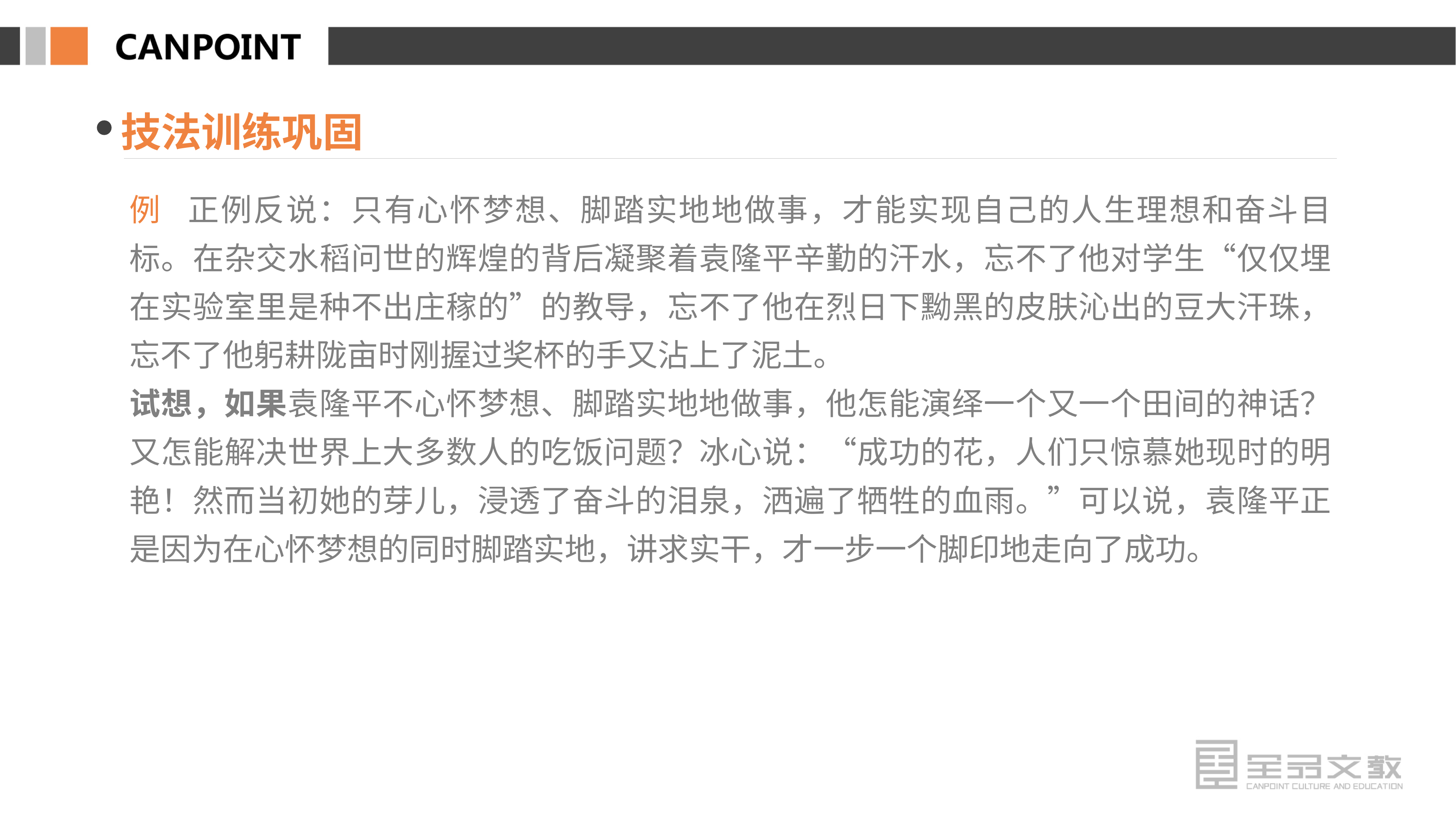

技法训练巩固

例   正例反说：只有心怀梦想、脚踏实地地做事，才能实现自己的人生理想和奋斗目标。在杂交水稻问世的辉煌的背后凝聚着袁隆平辛勤的汗水，忘不了他对学生“仅仅埋在实验室里是种不出庄稼的”的教导，忘不了他在烈日下黝黑的皮肤沁出的豆大汗珠，忘不了他躬耕陇亩时刚握过奖杯的手又沾上了泥土。
试想，如果袁隆平不心怀梦想、脚踏实地地做事，他怎能演绎一个又一个田间的神话？又怎能解决世界上大多数人的吃饭问题？冰心说：“成功的花，人们只惊慕她现时的明艳！然而当初她的芽儿，浸透了奋斗的泪泉，洒遍了牺牲的血雨。”可以说，袁隆平正是因为在心怀梦想的同时脚踏实地，讲求实干，才一步一个脚印地走向了成功。